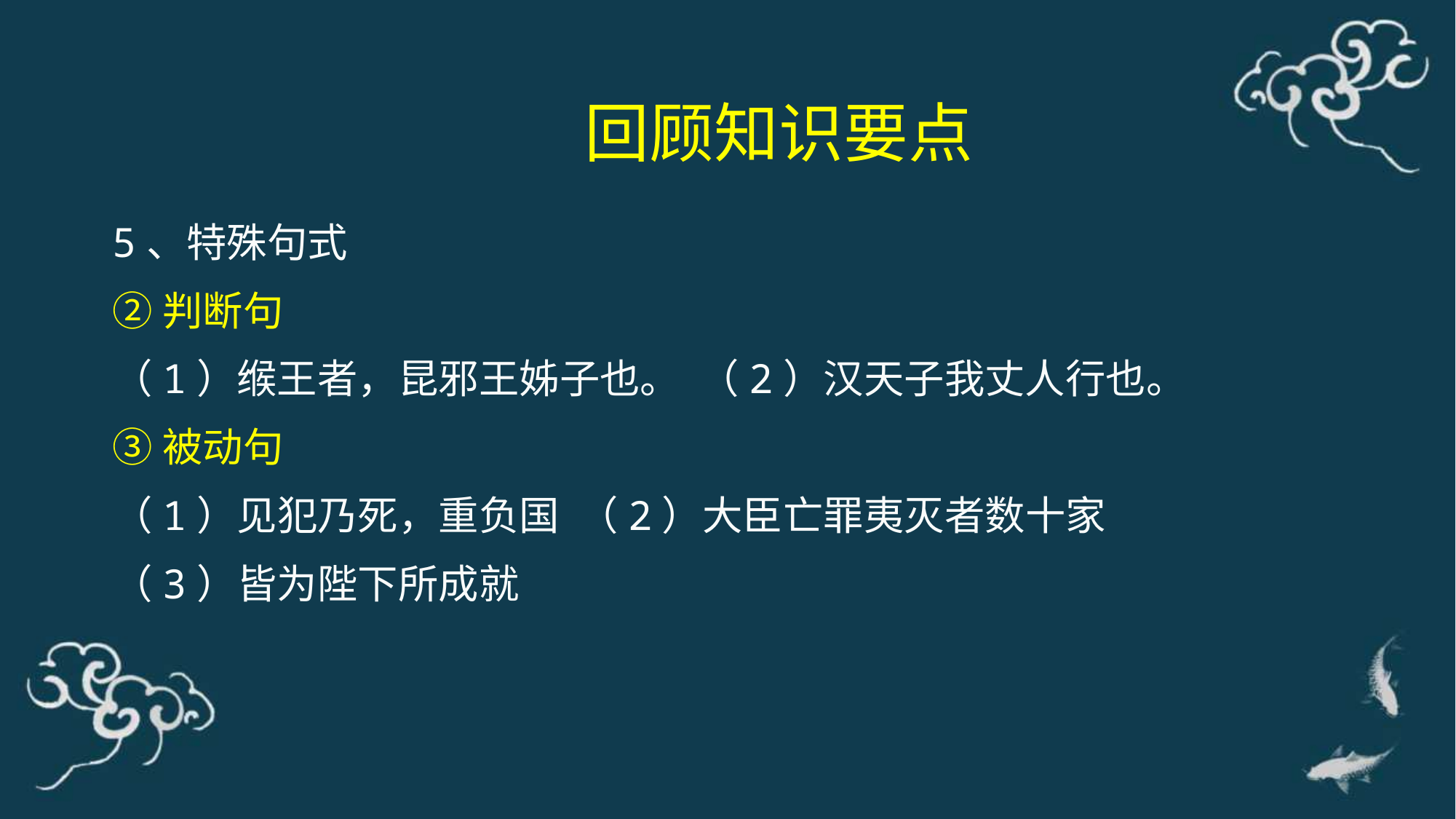

回顾知识要点
5、特殊句式
②判断句
（1）缑王者，昆邪王姊子也。  （2）汉天子我丈人行也。
③被动句
（1）见犯乃死，重负国  （2）大臣亡罪夷灭者数十家
（3）皆为陛下所成就